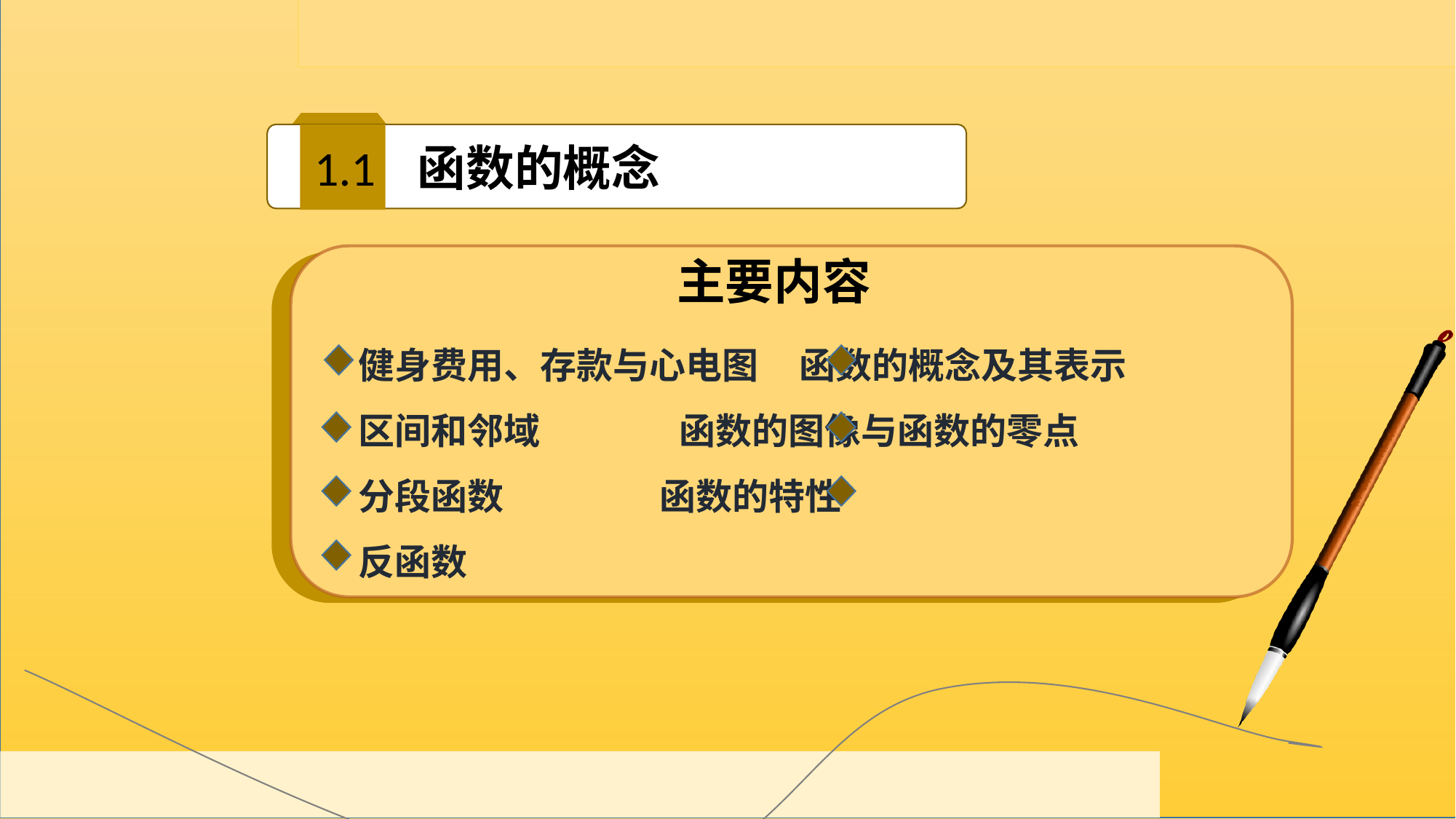

1.1
函数的概念
主要内容
  健身费用、存款与心电图     函数的概念及其表示
  区间和邻域                 函数的图像与函数的零点
  分段函数                   函数的特性
  反函数